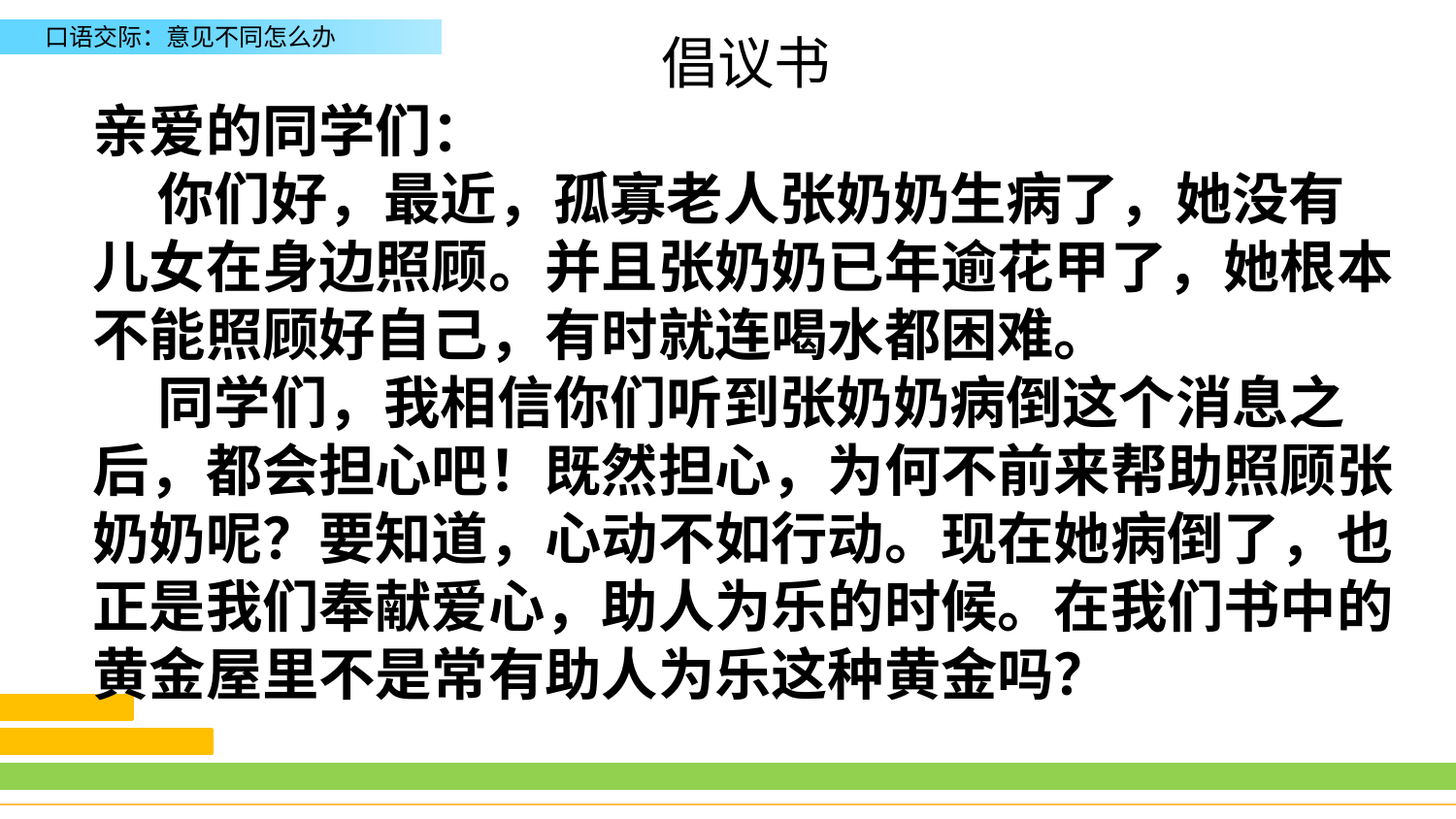

倡议书
亲爱的同学们：
    你们好，最近，孤寡老人张奶奶生病了，她没有儿女在身边照顾。并且张奶奶已年逾花甲了，她根本不能照顾好自己，有时就连喝水都困难。
    同学们，我相信你们听到张奶奶病倒这个消息之后，都会担心吧！既然担心，为何不前来帮助照顾张奶奶呢？要知道，心动不如行动。现在她病倒了，也正是我们奉献爱心，助人为乐的时候。在我们书中的黄金屋里不是常有助人为乐这种黄金吗？